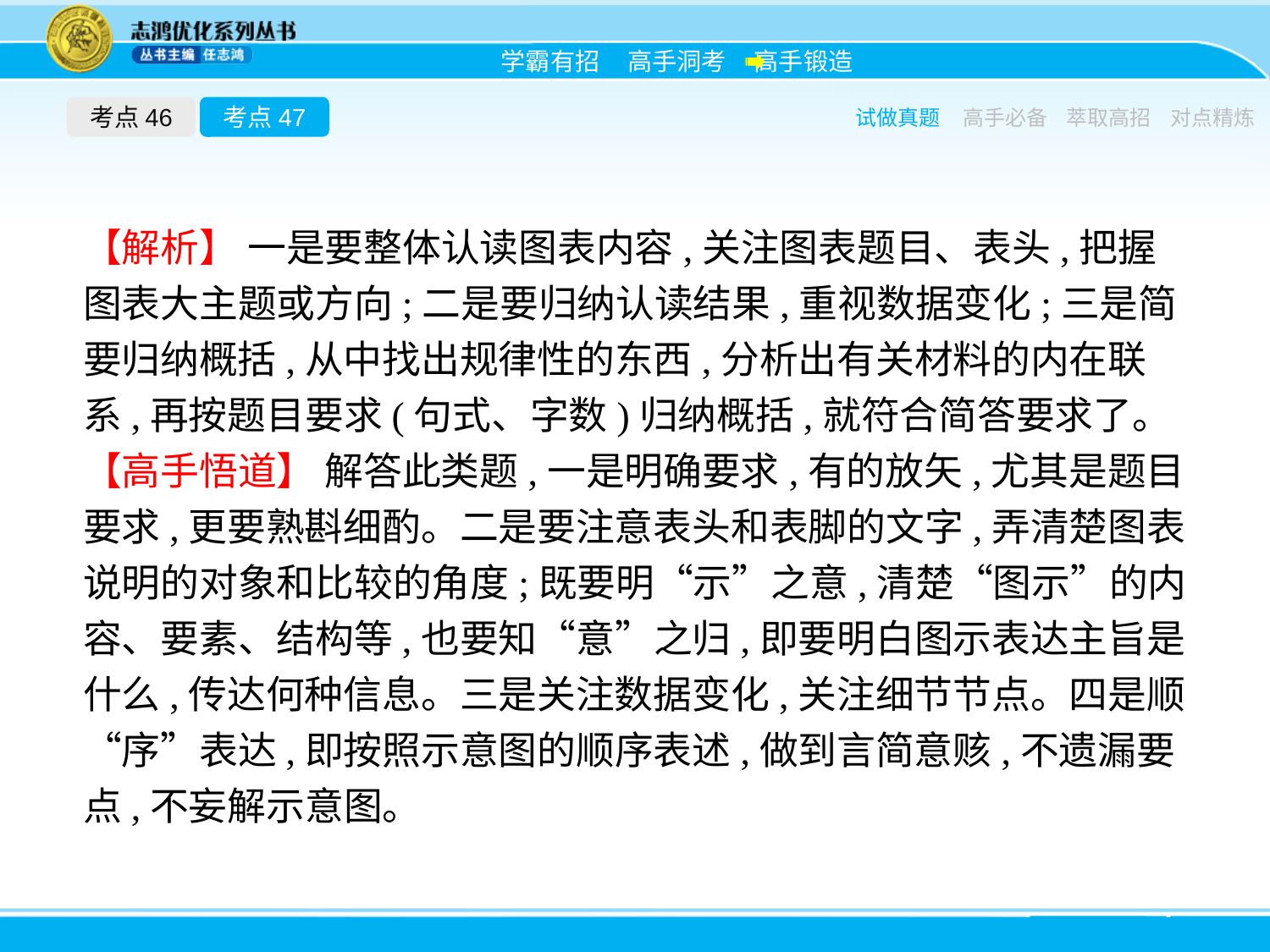

考点46
考点47
试做真题
高手必备
萃取高招
对点精炼
【解析】 一是要整体认读图表内容,关注图表题目、表头,把握图表大主题或方向;二是要归纳认读结果,重视数据变化;三是简要归纳概括,从中找出规律性的东西,分析出有关材料的内在联系,再按题目要求(句式、字数)归纳概括,就符合简答要求了。
【高手悟道】 解答此类题,一是明确要求,有的放矢,尤其是题目要求,更要熟斟细酌。二是要注意表头和表脚的文字,弄清楚图表说明的对象和比较的角度;既要明“示”之意,清楚“图示”的内容、要素、结构等,也要知“意”之归,即要明白图示表达主旨是什么,传达何种信息。三是关注数据变化,关注细节节点。四是顺“序”表达,即按照示意图的顺序表述,做到言简意赅,不遗漏要点,不妄解示意图。